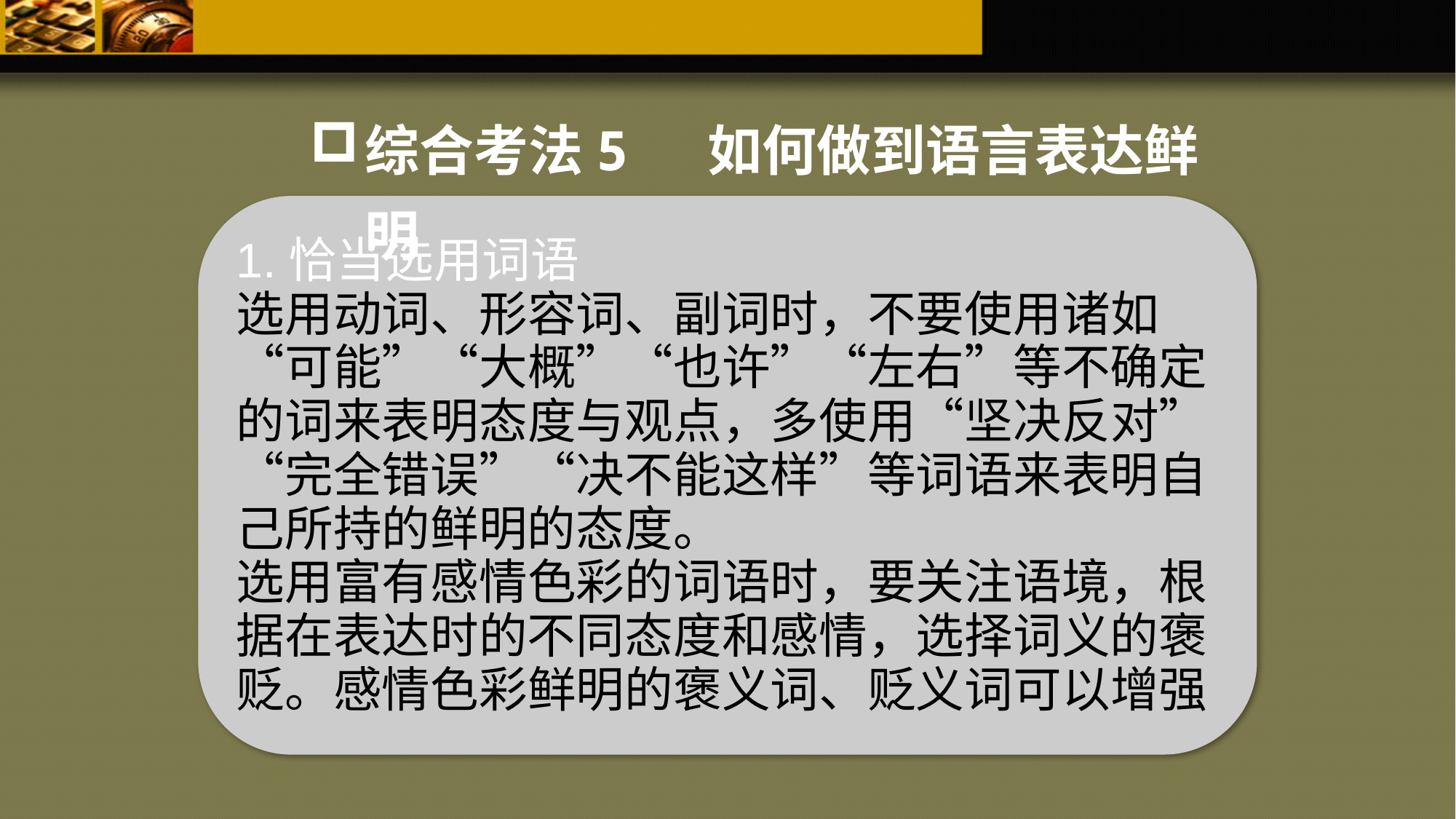

综合考法5  如何做到语言表达鲜明
1.恰当选用词语
选用动词、形容词、副词时，不要使用诸如“可能”“大概”“也许”“左右”等不确定的词来表明态度与观点，多使用“坚决反对”“完全错误”“决不能这样”等词语来表明自己所持的鲜明的态度。
选用富有感情色彩的词语时，要关注语境，根据在表达时的不同态度和感情，选择词义的褒贬。感情色彩鲜明的褒义词、贬义词可以增强